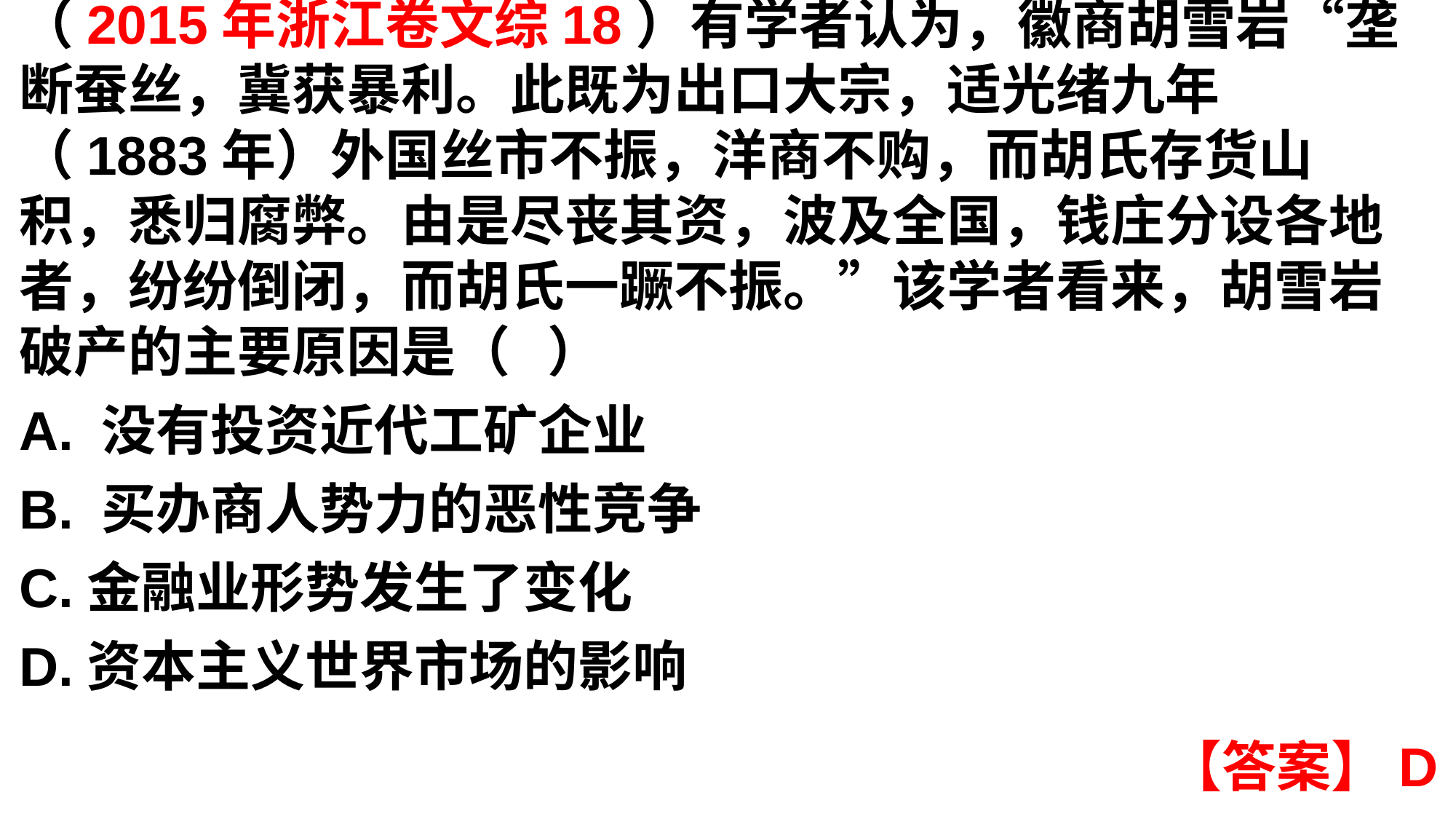

（2015年浙江卷文综18）有学者认为，徽商胡雪岩“垄断蚕丝，冀获暴利。此既为出口大宗，适光绪九年（1883年）外国丝市不振，洋商不购，而胡氏存货山积，悉归腐弊。由是尽丧其资，波及全国，钱庄分设各地者，纷纷倒闭，而胡氏一蹶不振。”该学者看来，胡雪岩破产的主要原因是（   ）A. 没有投资近代工矿企业
B. 买办商人势力的恶性竞争C.金融业形势发生了变化
D.资本主义世界市场的影响

【答案】D